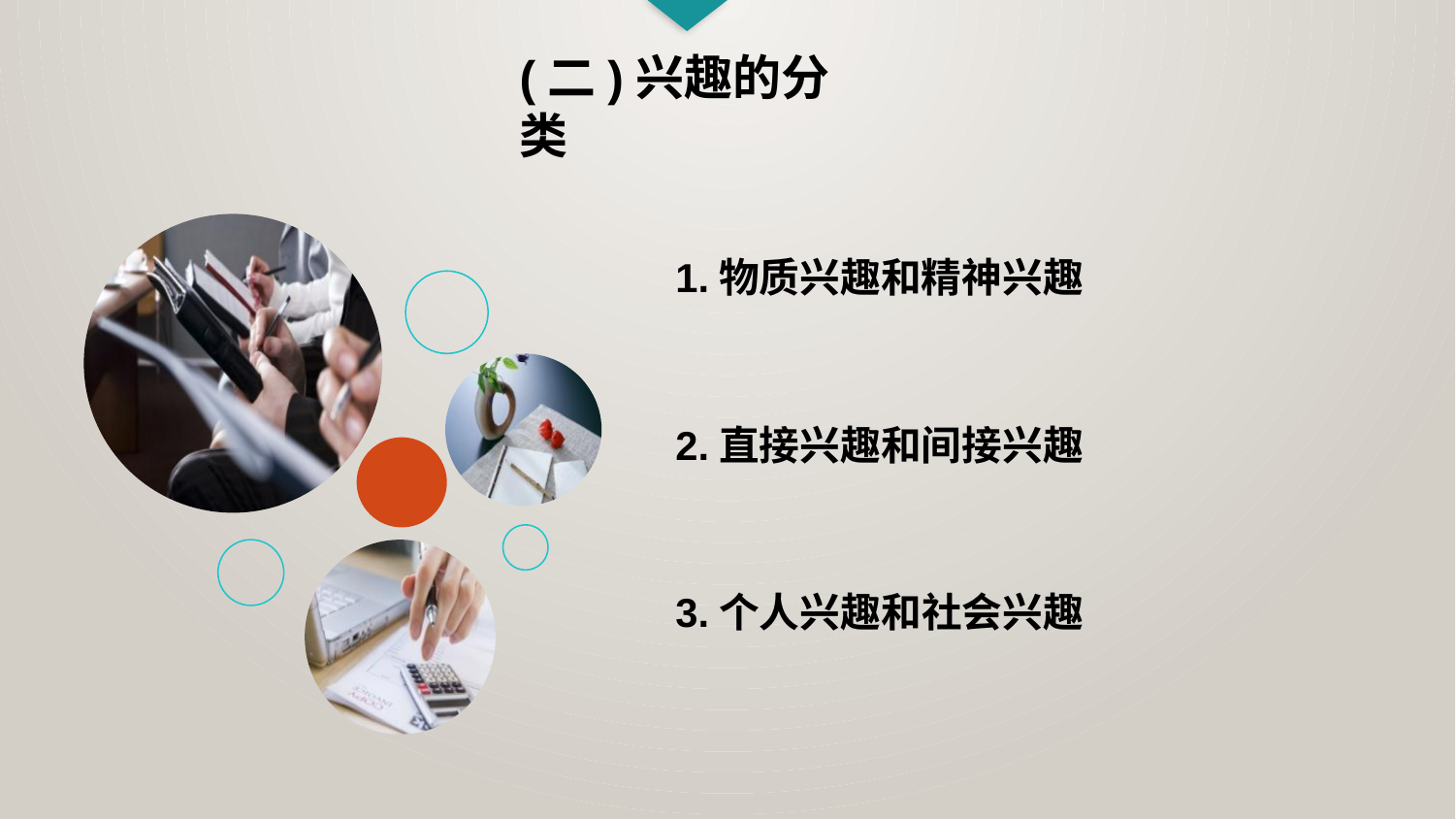

(二)兴趣的分类

1.物质兴趣和精神兴趣

2.直接兴趣和间接兴趣

3.个人兴趣和社会兴趣